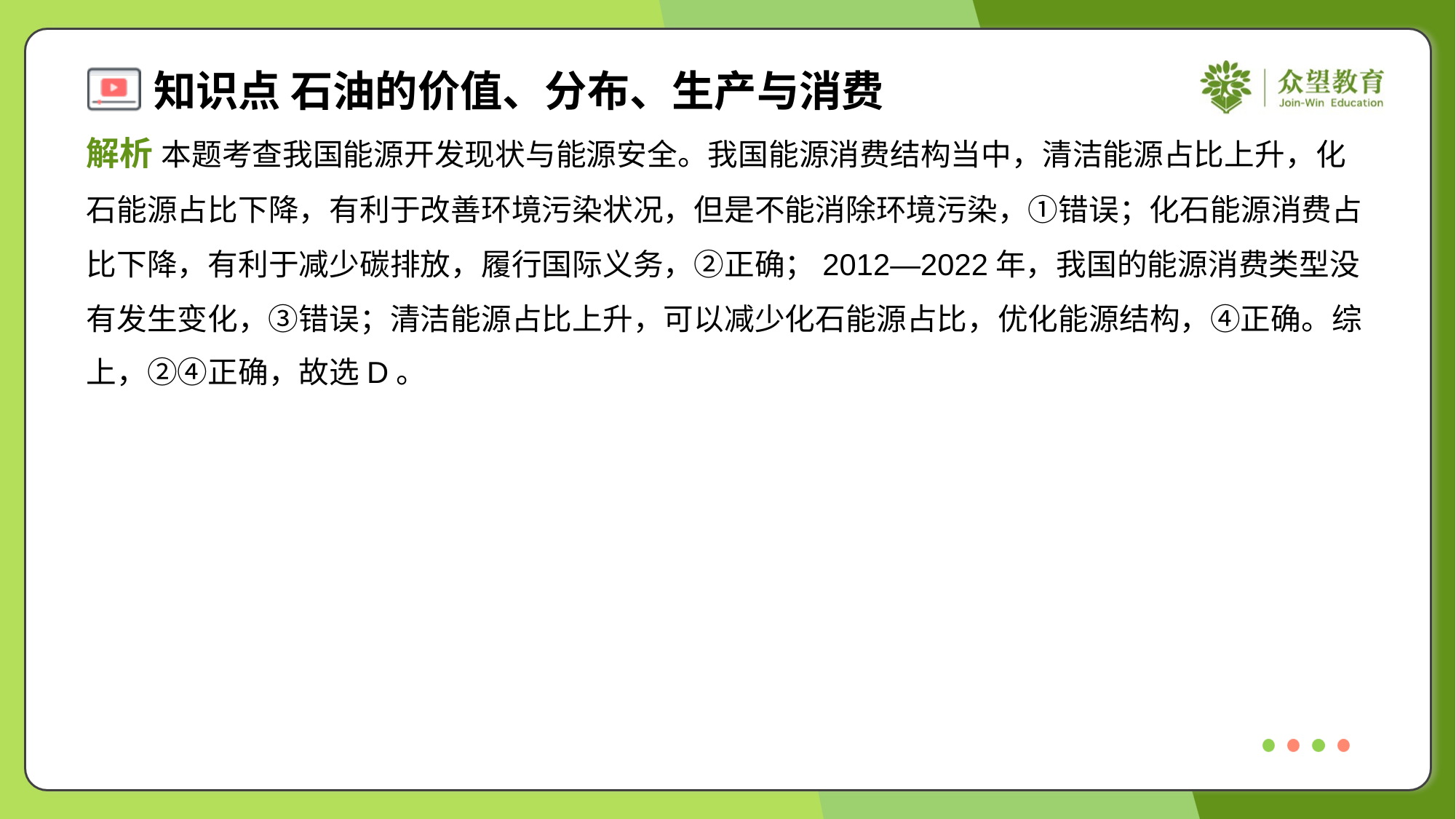

解析 本题考查我国能源开发现状与能源安全。我国能源消费结构当中，清洁能源占比上升，化
石能源占比下降，有利于改善环境污染状况，但是不能消除环境污染，①错误；化石能源消费占
比下降，有利于减少碳排放，履行国际义务，②正确；2012—2022年，我国的能源消费类型没
有发生变化，③错误；清洁能源占比上升，可以减少化石能源占比，优化能源结构，④正确。综
上，②④正确，故选D。